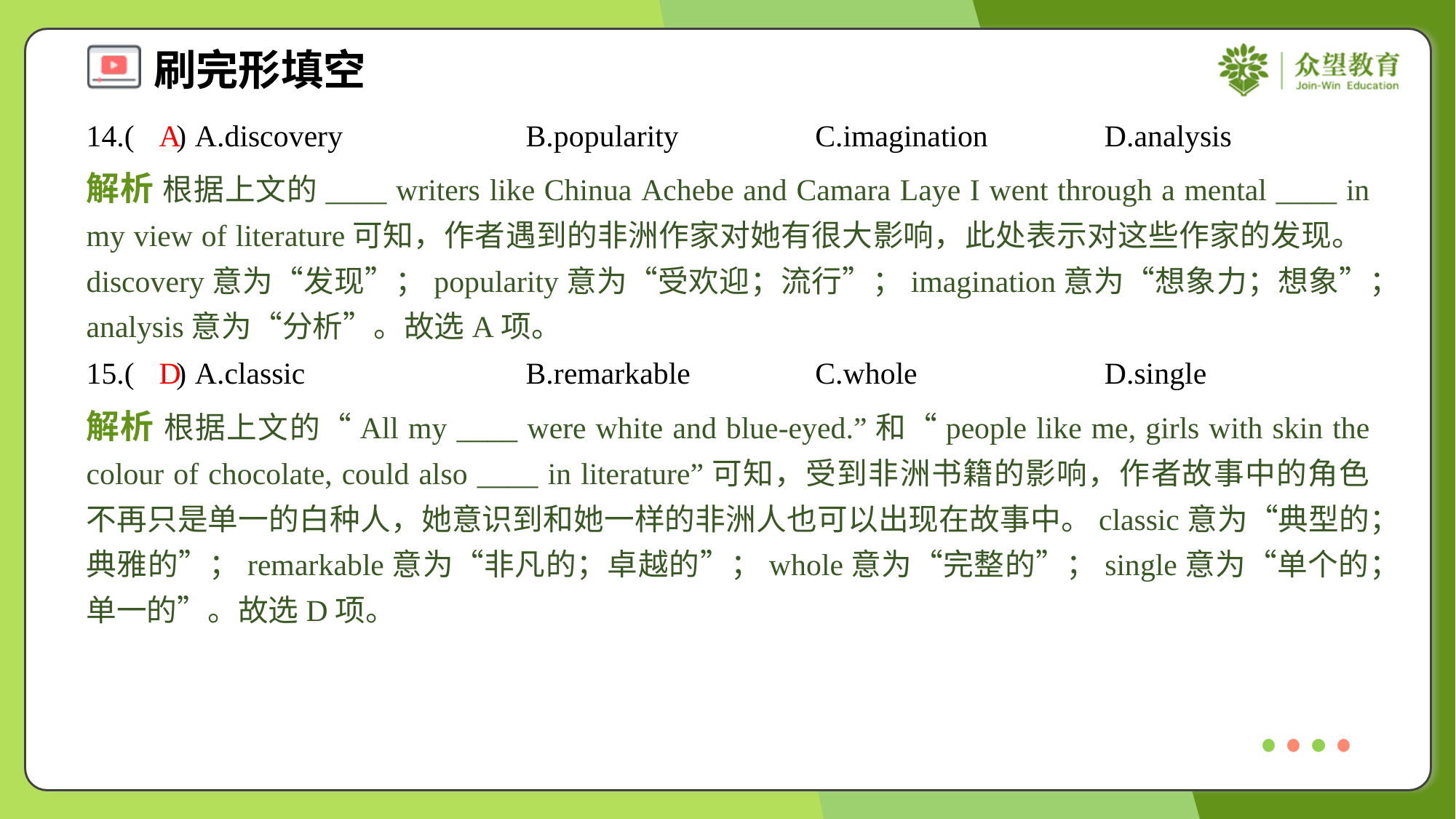

14.(     ) A.discovery	B.popularity	C.imagination	D.analysis
A
解析 根据上文的____ writers like Chinua Achebe and Camara Laye I went through a mental ____ in my view of literature可知，作者遇到的非洲作家对她有很大影响，此处表示对这些作家的发现。discovery意为“发现”；popularity意为“受欢迎；流行”；imagination意为“想象力；想象”；analysis意为“分析”。故选A项。
15.(     ) A.classic	B.remarkable	C.whole	D.single
D
解析 根据上文的“All my ____ were white and blue-eyed.”和“people like me, girls with skin the colour of chocolate, could also ____ in literature”可知，受到非洲书籍的影响，作者故事中的角色不再只是单一的白种人，她意识到和她一样的非洲人也可以出现在故事中。classic意为“典型的；典雅的”；remarkable意为“非凡的；卓越的”；whole意为“完整的”；single意为“单个的；单一的”。故选D项。